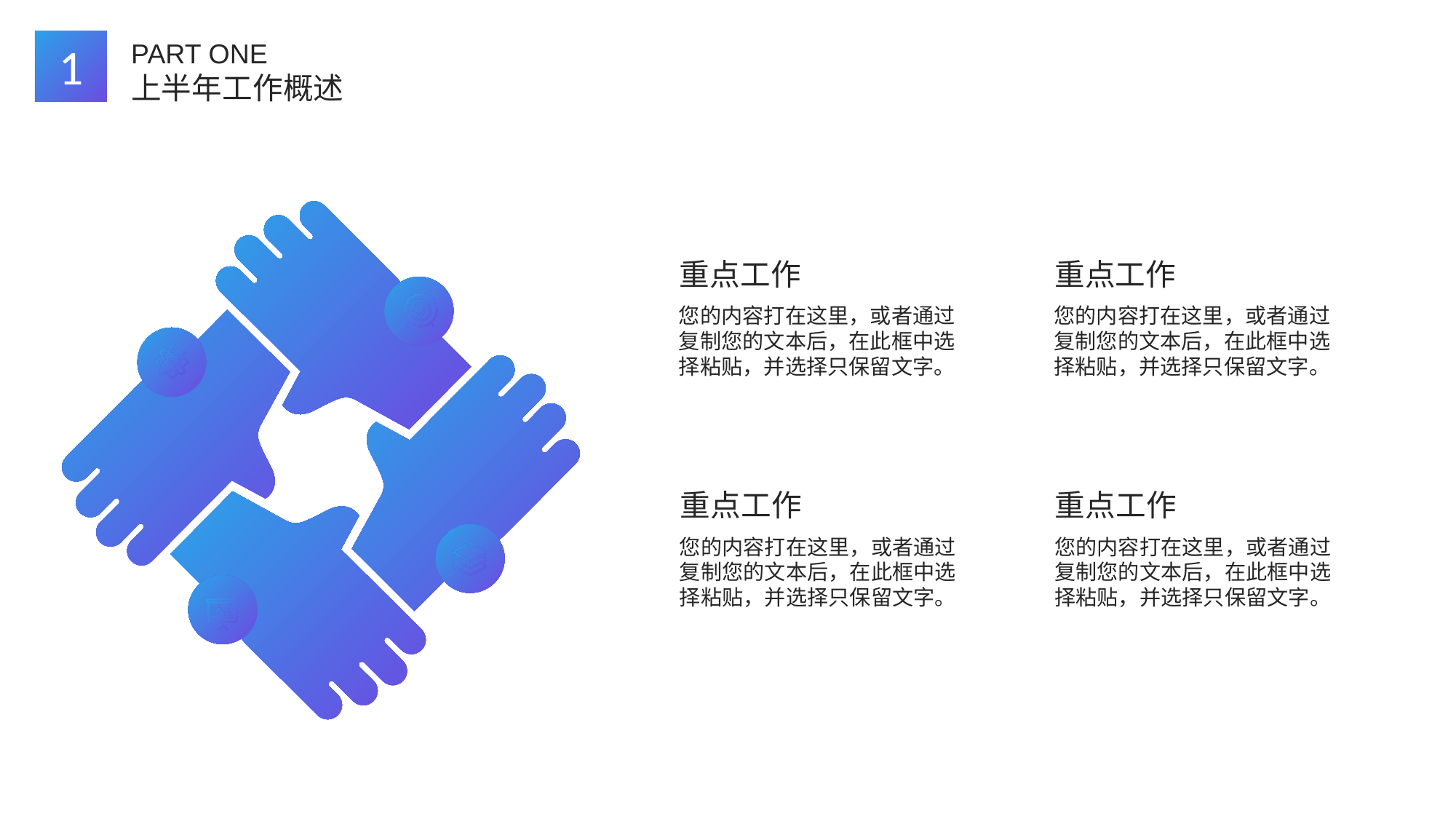

1
PART ONE
上半年工作概述

重点工作
您的内容打在这里，或者通过复制您的文本后，在此框中选择粘贴，并选择只保留文字。
重点工作
您的内容打在这里，或者通过复制您的文本后，在此框中选择粘贴，并选择只保留文字。
重点工作
您的内容打在这里，或者通过复制您的文本后，在此框中选择粘贴，并选择只保留文字。
重点工作
您的内容打在这里，或者通过复制您的文本后，在此框中选择粘贴，并选择只保留文字。